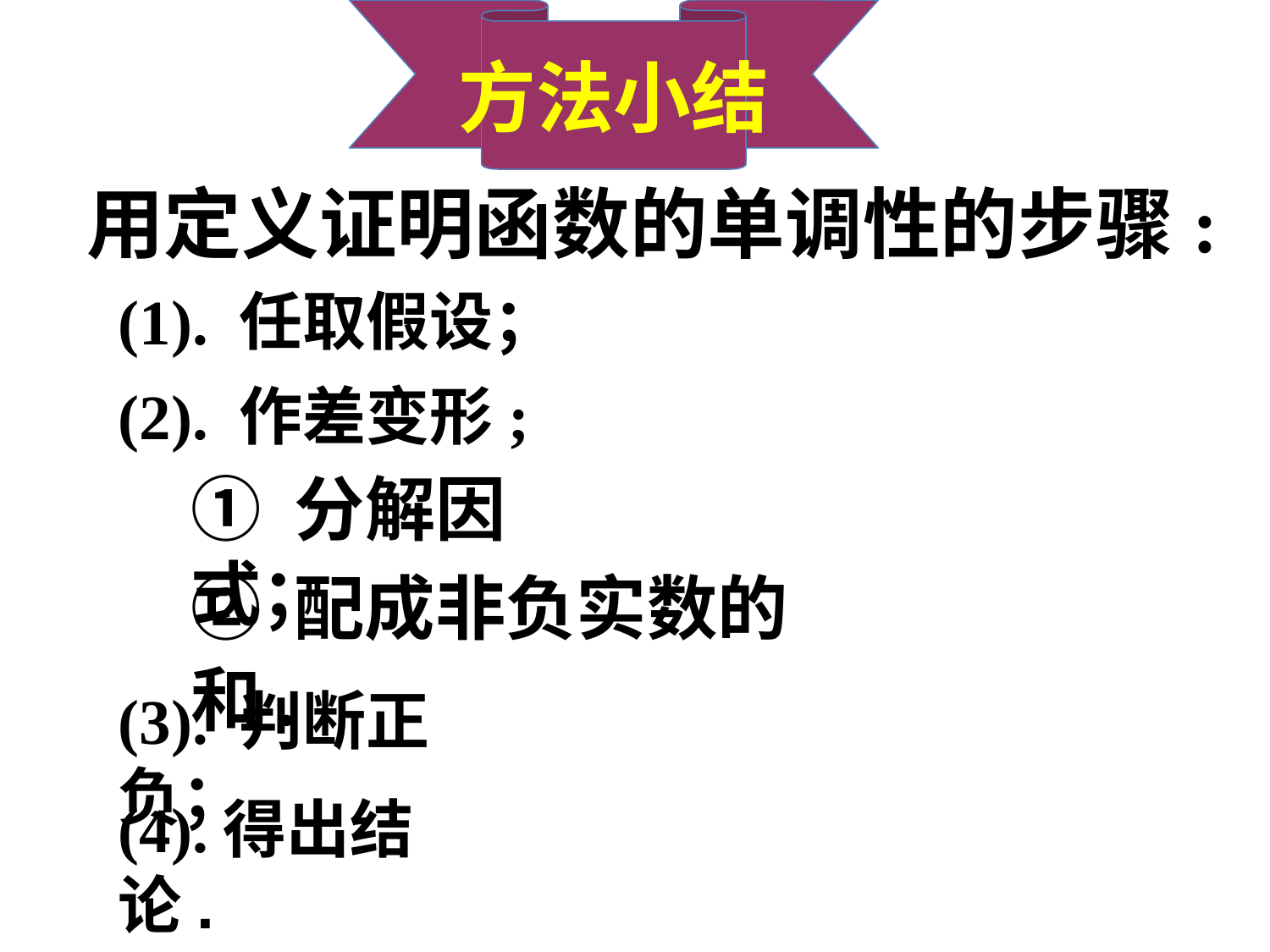

方法小结
用定义证明函数的单调性的步骤:
(1). 任取假设；
(2). 作差变形;
① 分解因式；
② 配成非负实数的和.
(3). 判断正负；
(4).得出结论.